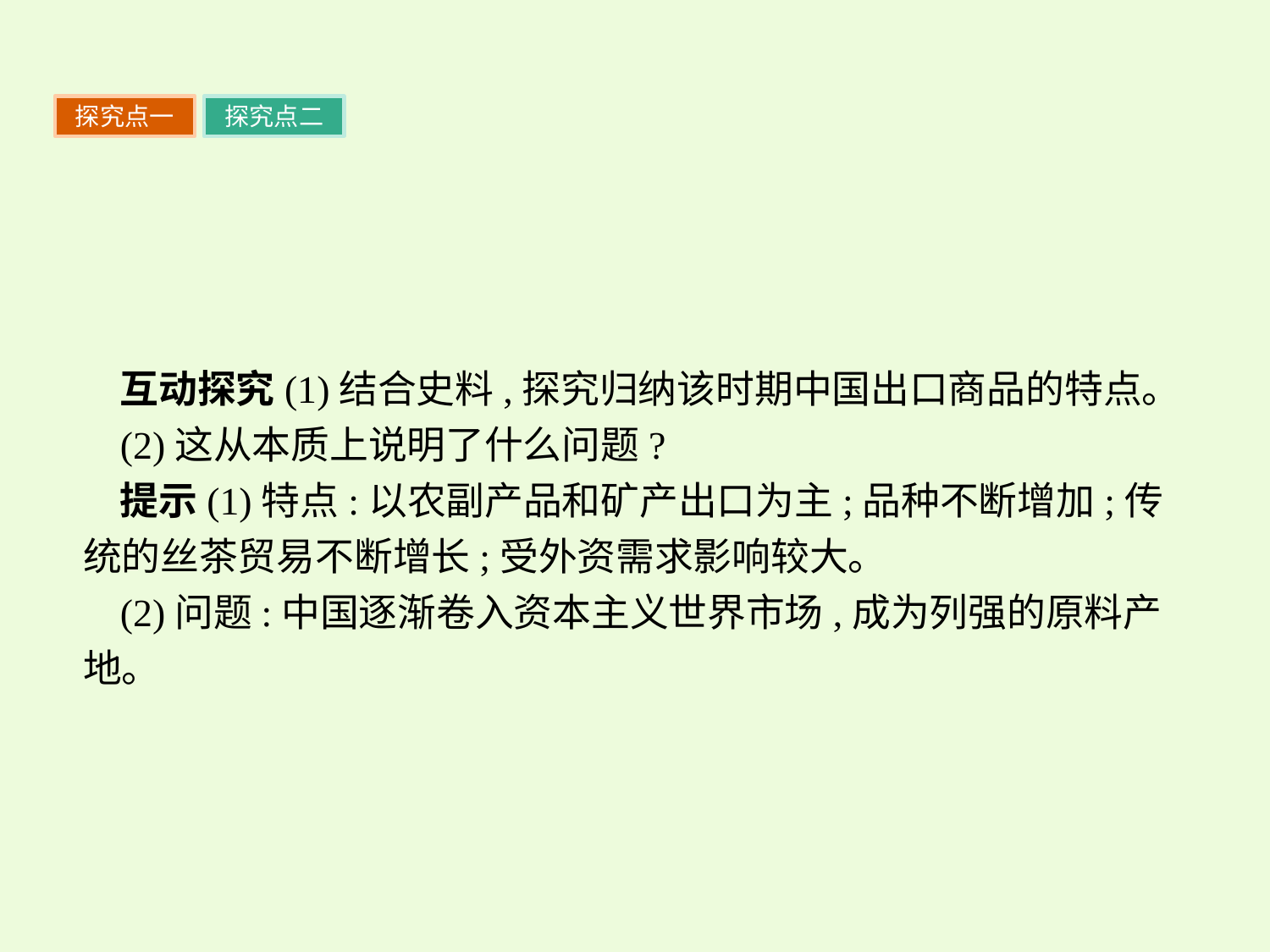

探究点一
探究点二
互动探究(1)结合史料,探究归纳该时期中国出口商品的特点。
(2)这从本质上说明了什么问题?
提示(1)特点:以农副产品和矿产出口为主;品种不断增加;传统的丝茶贸易不断增长;受外资需求影响较大。
(2)问题:中国逐渐卷入资本主义世界市场,成为列强的原料产地。